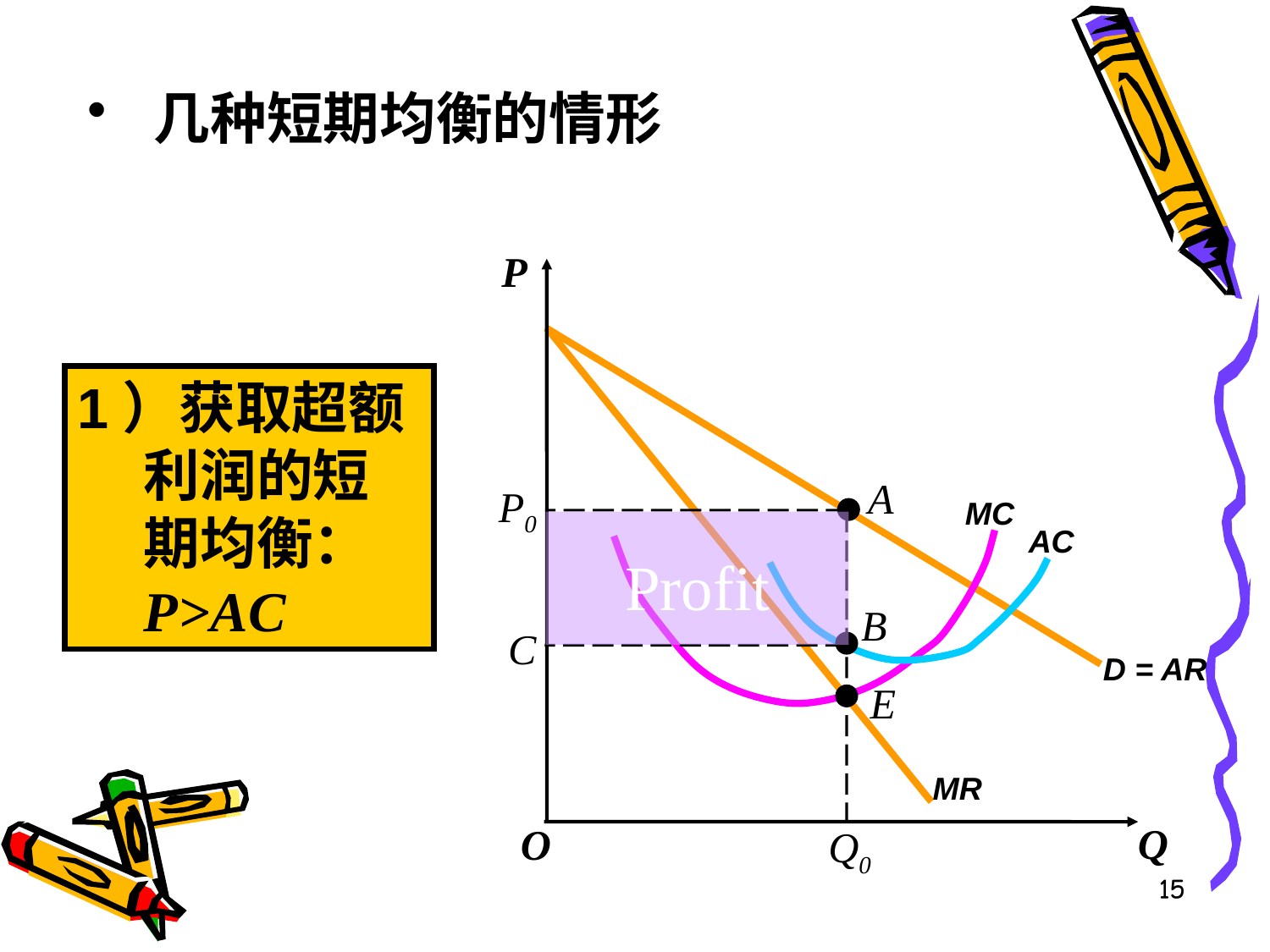

几种短期均衡的情形
P

Q
O

D = AR

MR
MC

AC

1）获取超额利润的短期均衡：P>AC
A
P0

E

Q0

Profit
B
C

15